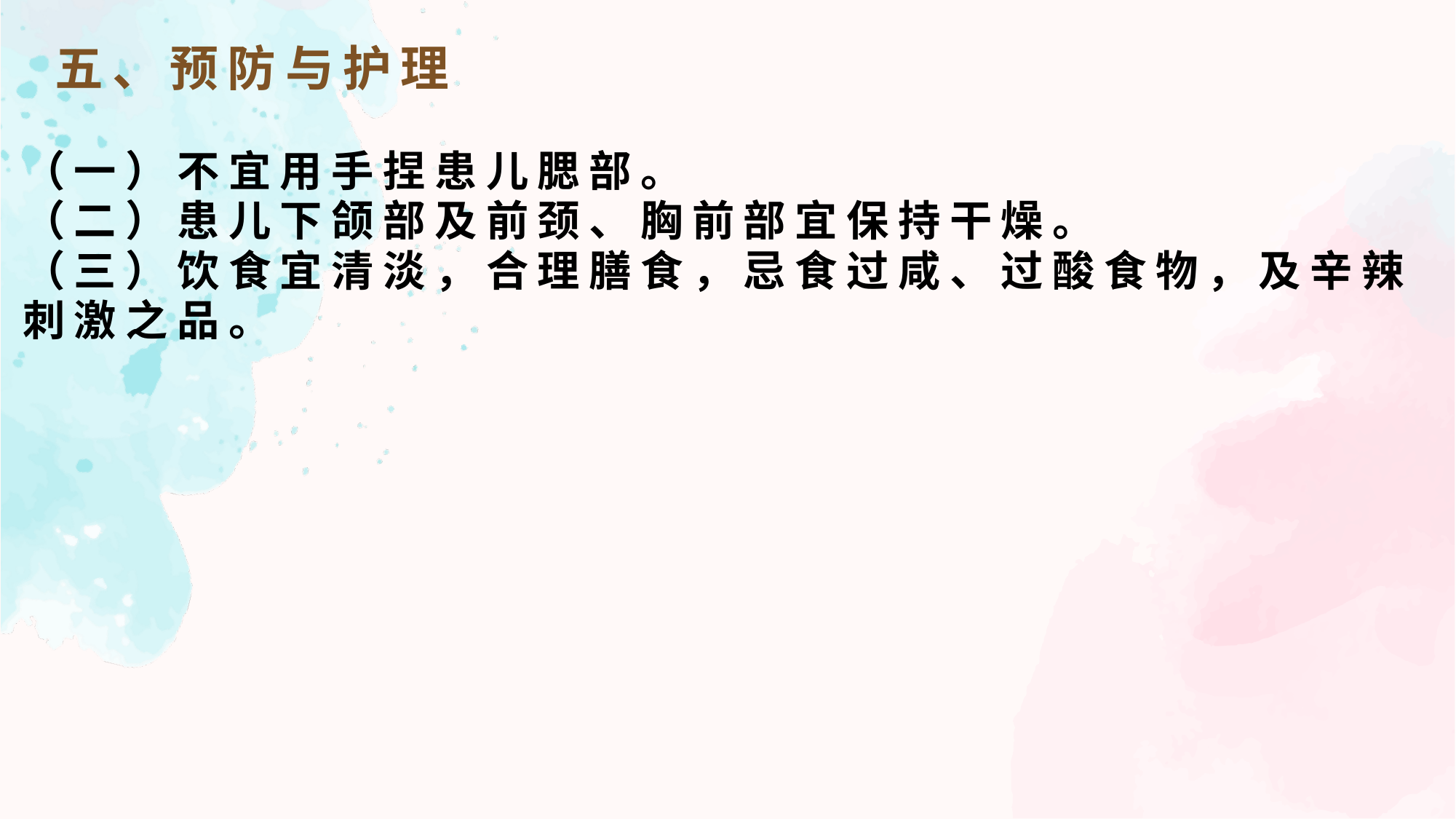

五、预防与护理

（一）不宜用手捏患儿腮部。
（二）患儿下颌部及前颈、胸前部宜保持干燥。
（三）饮食宜清淡，合理膳食，忌食过咸、过酸食物，及辛辣刺激之品。